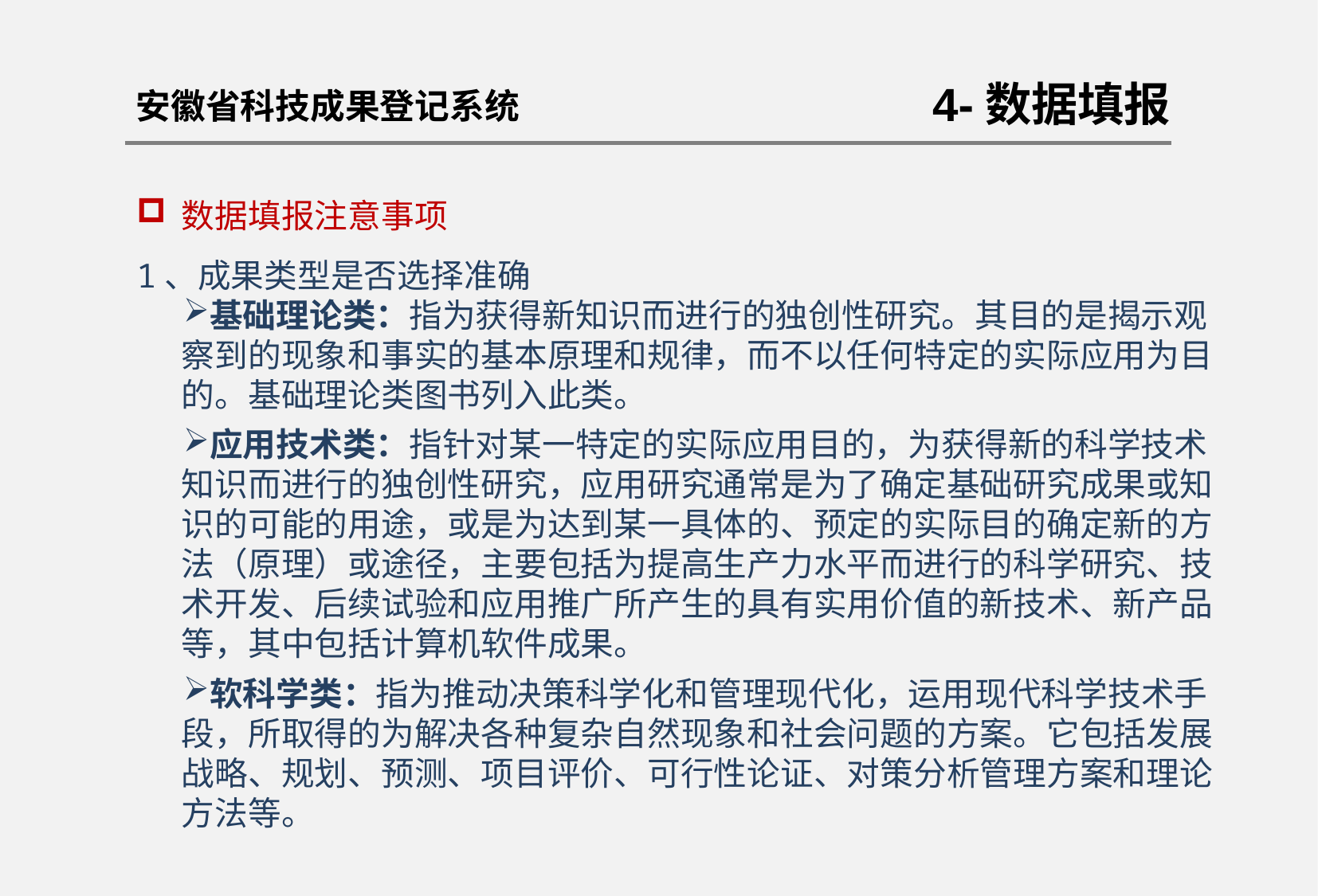

安徽省科技成果登记系统
4-数据填报
数据填报注意事项
1、成果类型是否选择准确
基础理论类：指为获得新知识而进行的独创性研究。其目的是揭示观察到的现象和事实的基本原理和规律，而不以任何特定的实际应用为目的。基础理论类图书列入此类。
应用技术类：指针对某一特定的实际应用目的，为获得新的科学技术知识而进行的独创性研究，应用研究通常是为了确定基础研究成果或知识的可能的用途，或是为达到某一具体的、预定的实际目的确定新的方法（原理）或途径，主要包括为提高生产力水平而进行的科学研究、技术开发、后续试验和应用推广所产生的具有实用价值的新技术、新产品等，其中包括计算机软件成果。
软科学类：指为推动决策科学化和管理现代化，运用现代科学技术手段，所取得的为解决各种复杂自然现象和社会问题的方案。它包括发展战略、规划、预测、项目评价、可行性论证、对策分析管理方案和理论方法等。
30